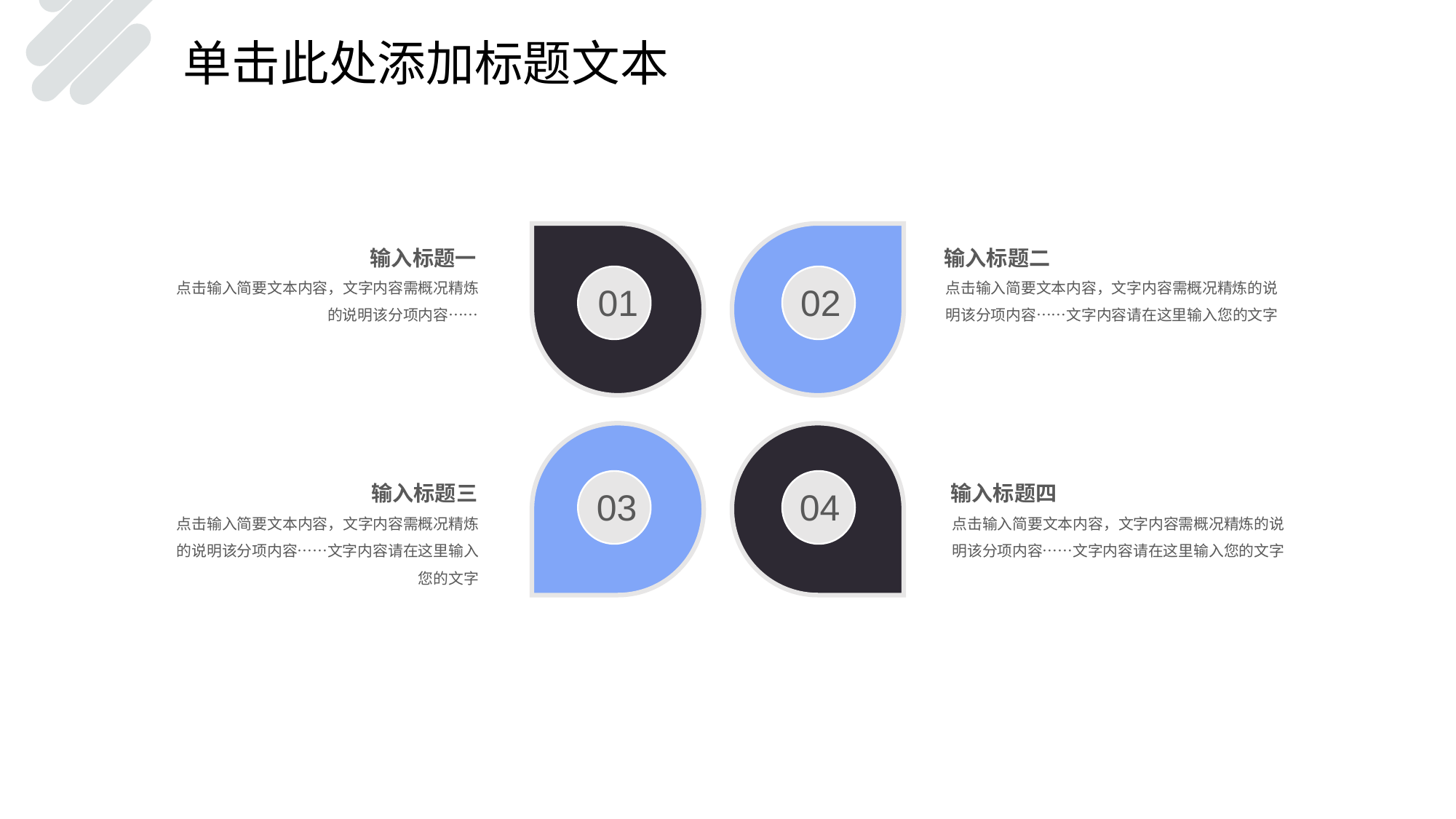

单击此处添加标题文本

01

02
输入标题一
点击输入简要文本内容，文字内容需概况精炼的说明该分项内容……
输入标题二
点击输入简要文本内容，文字内容需概况精炼的说明该分项内容……文字内容请在这里输入您的文字

03

04
输入标题四
点击输入简要文本内容，文字内容需概况精炼的说明该分项内容……文字内容请在这里输入您的文字
输入标题三
点击输入简要文本内容，文字内容需概况精炼的说明该分项内容……文字内容请在这里输入您的文字